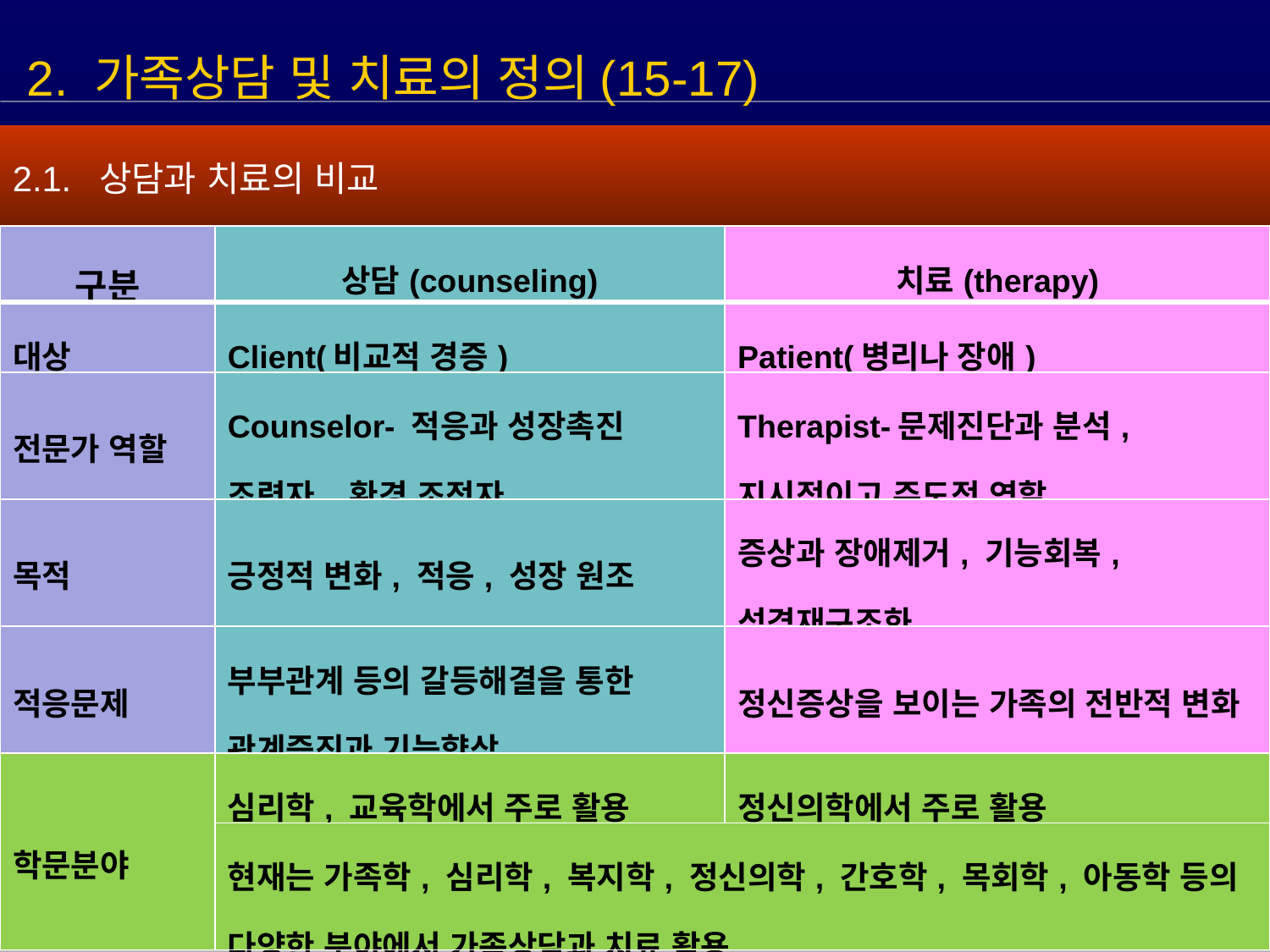

2. 가족상담 및 치료의 정의(15-17)

2.1.  상담과 치료의 비교

| 구분 | 상담(counseling) | 치료(therapy) |
| --- | --- | --- |
| 대상 | Client(비교적 경증) | Patient(병리나 장애) |
| 전문가 역할 | Counselor- 적응과 성장촉진 조력자, 환경 조정자 | Therapist-문제진단과 분석, 지시적이고 주도적 역할 |
| 목적 | 긍정적 변화, 적응, 성장 원조 | 증상과 장애제거, 기능회복, 성격재구조화 |
| 적응문제 | 부부관계 등의 갈등해결을 통한 관계증진과 기능향상 | 정신증상을 보이는 가족의 전반적 변화 |
| 학문분야 | 심리학, 교육학에서 주로 활용 | 정신의학에서 주로 활용 |
|  | 현재는 가족학, 심리학, 복지학, 정신의학, 간호학, 목회학, 아동학 등의 다양한 분야에서 가족상담과 치료 활용 |  |